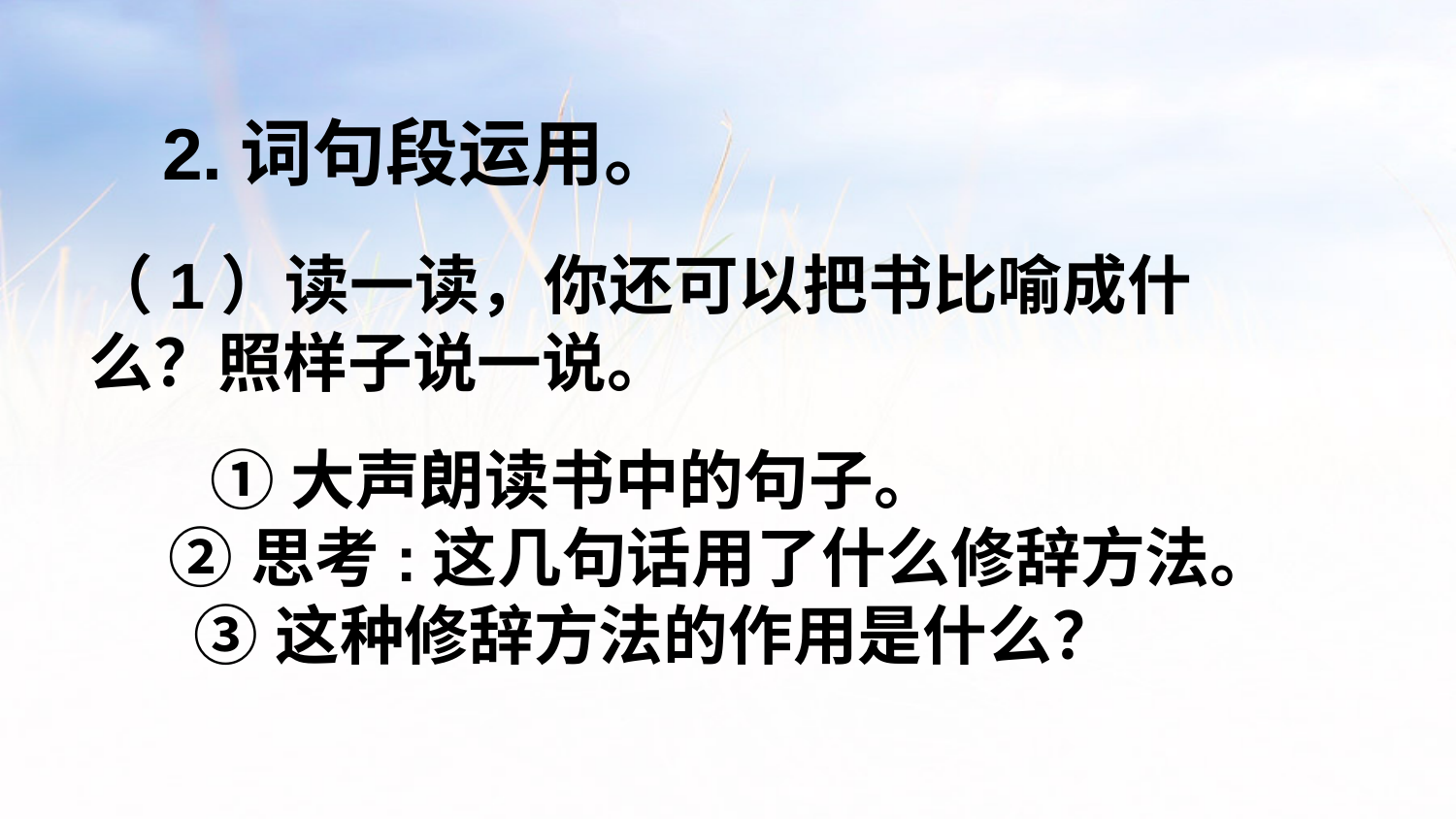

2.词句段运用。
（1）读一读，你还可以把书比喻成什么？照样子说一说。
①大声朗读书中的句子。
                    ②思考:这几句话用了什么修辞方法。
           ③这种修辞方法的作用是什么？